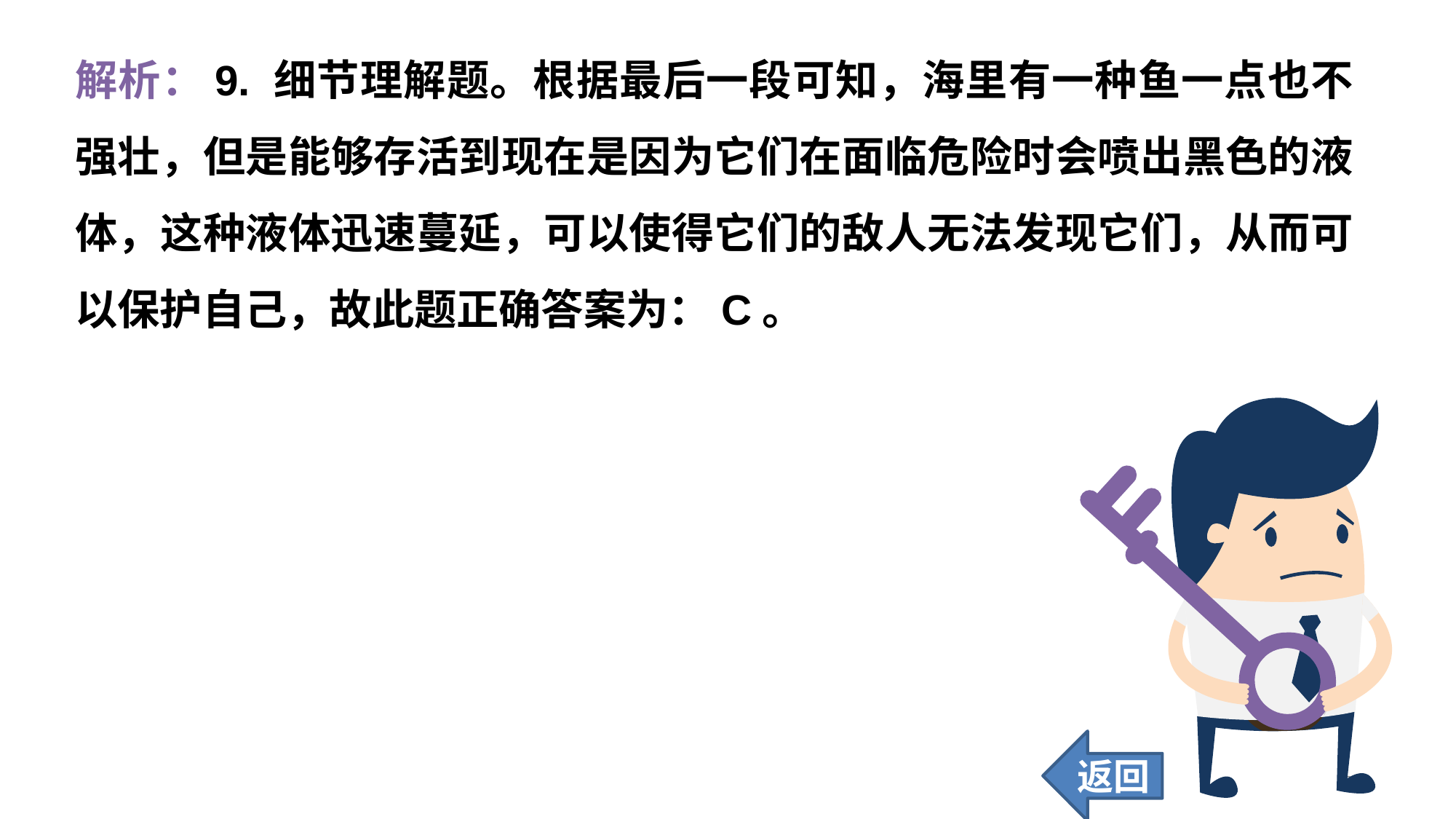

解析：9. 细节理解题。根据最后一段可知，海里有一种鱼一点也不强壮，但是能够存活到现在是因为它们在面临危险时会喷出黑色的液体，这种液体迅速蔓延，可以使得它们的敌人无法发现它们，从而可以保护自己，故此题正确答案为：C。

返回
279